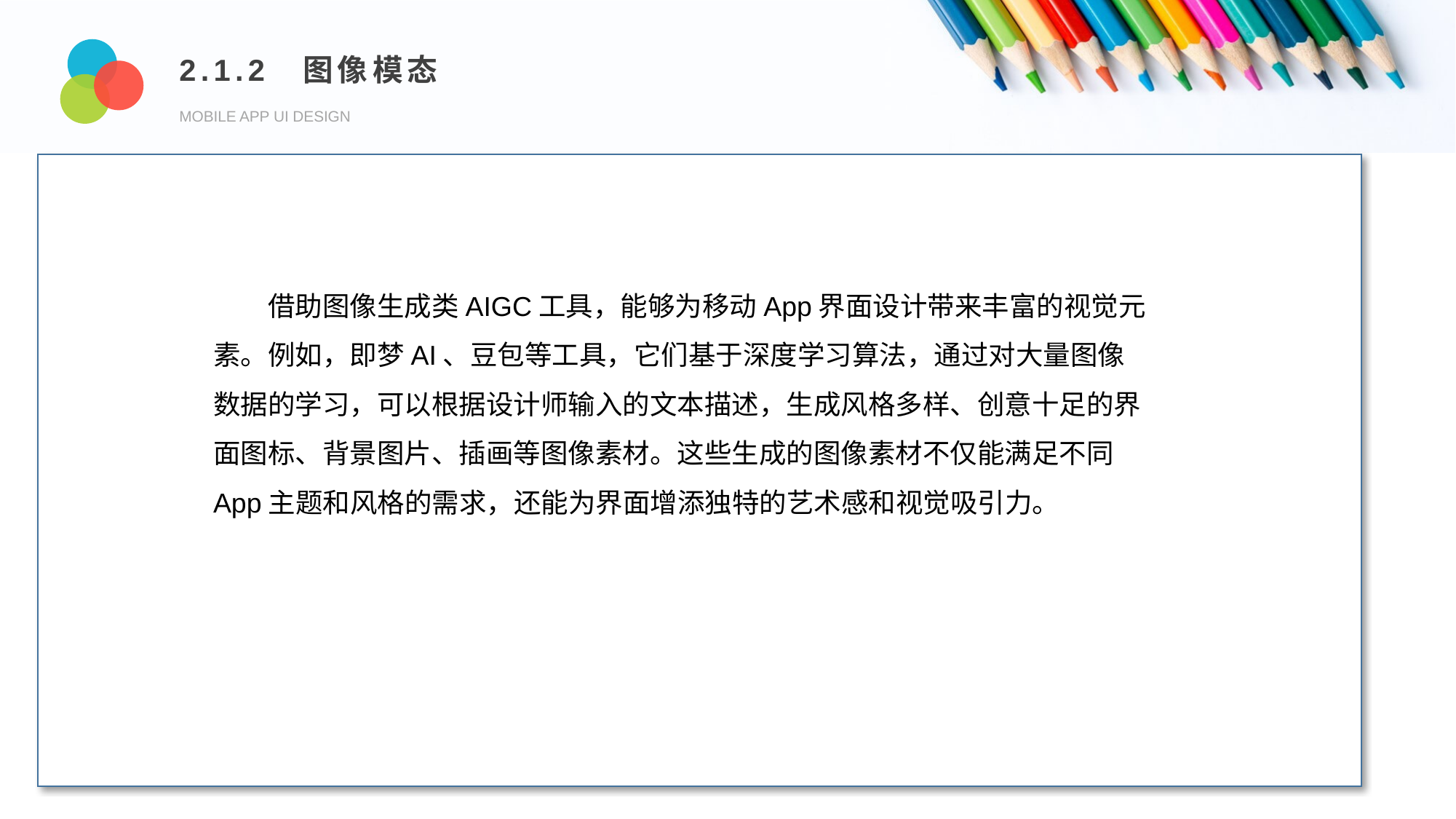

2.1.2  图像模态
MOBILE APP UI DESIGN
Design and Production
借助图像生成类AIGC工具，能够为移动App界面设计带来丰富的视觉元素。例如，即梦AI、豆包等工具，它们基于深度学习算法，通过对大量图像数据的学习，可以根据设计师输入的文本描述，生成风格多样、创意十足的界面图标、背景图片、插画等图像素材。这些生成的图像素材不仅能满足不同App主题和风格的需求，还能为界面增添独特的艺术感和视觉吸引力。